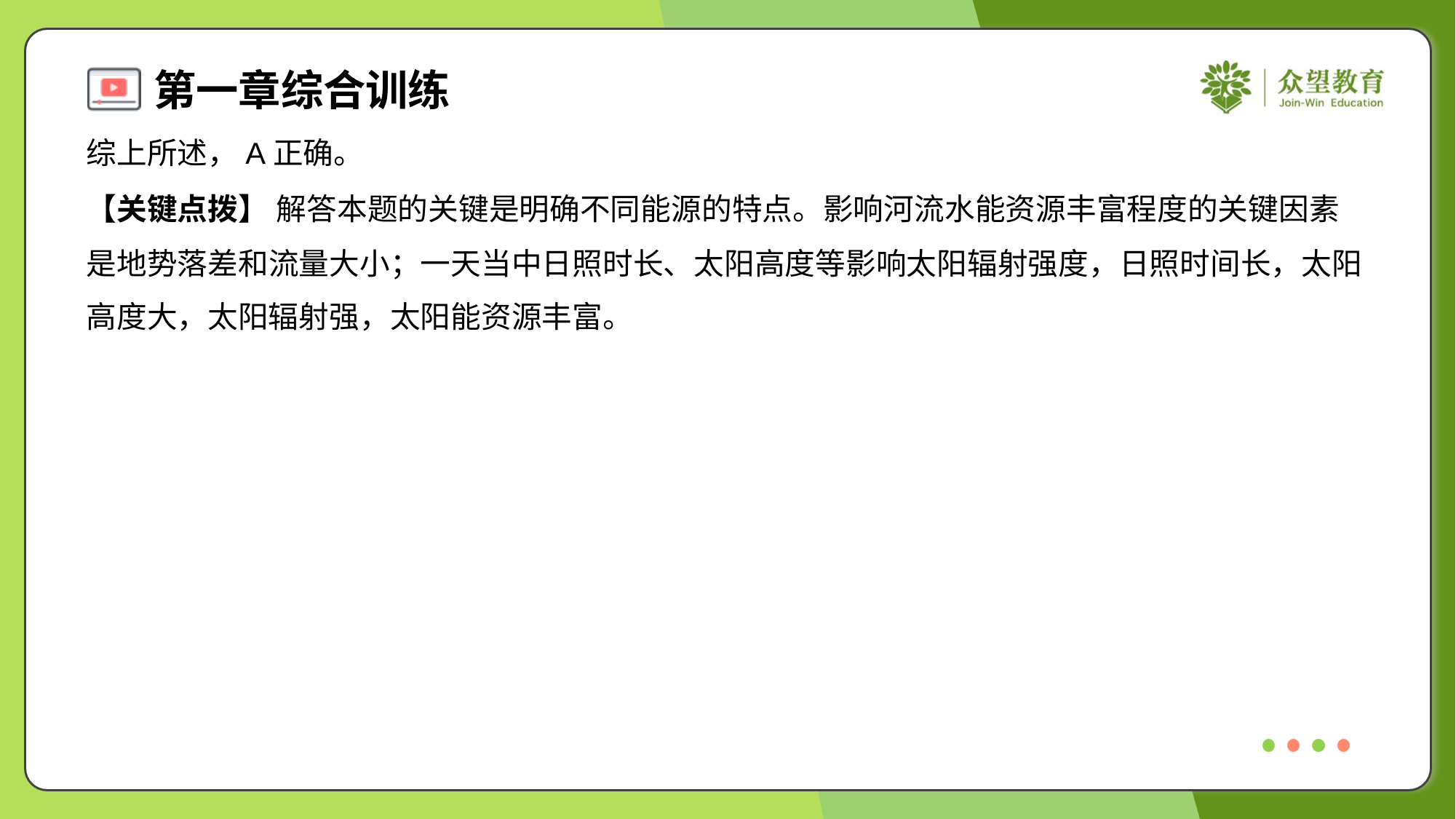

综上所述，A正确。
【关键点拨】 解答本题的关键是明确不同能源的特点。影响河流水能资源丰富程度的关键因素
是地势落差和流量大小；一天当中日照时长、太阳高度等影响太阳辐射强度，日照时间长，太阳
高度大，太阳辐射强，太阳能资源丰富。